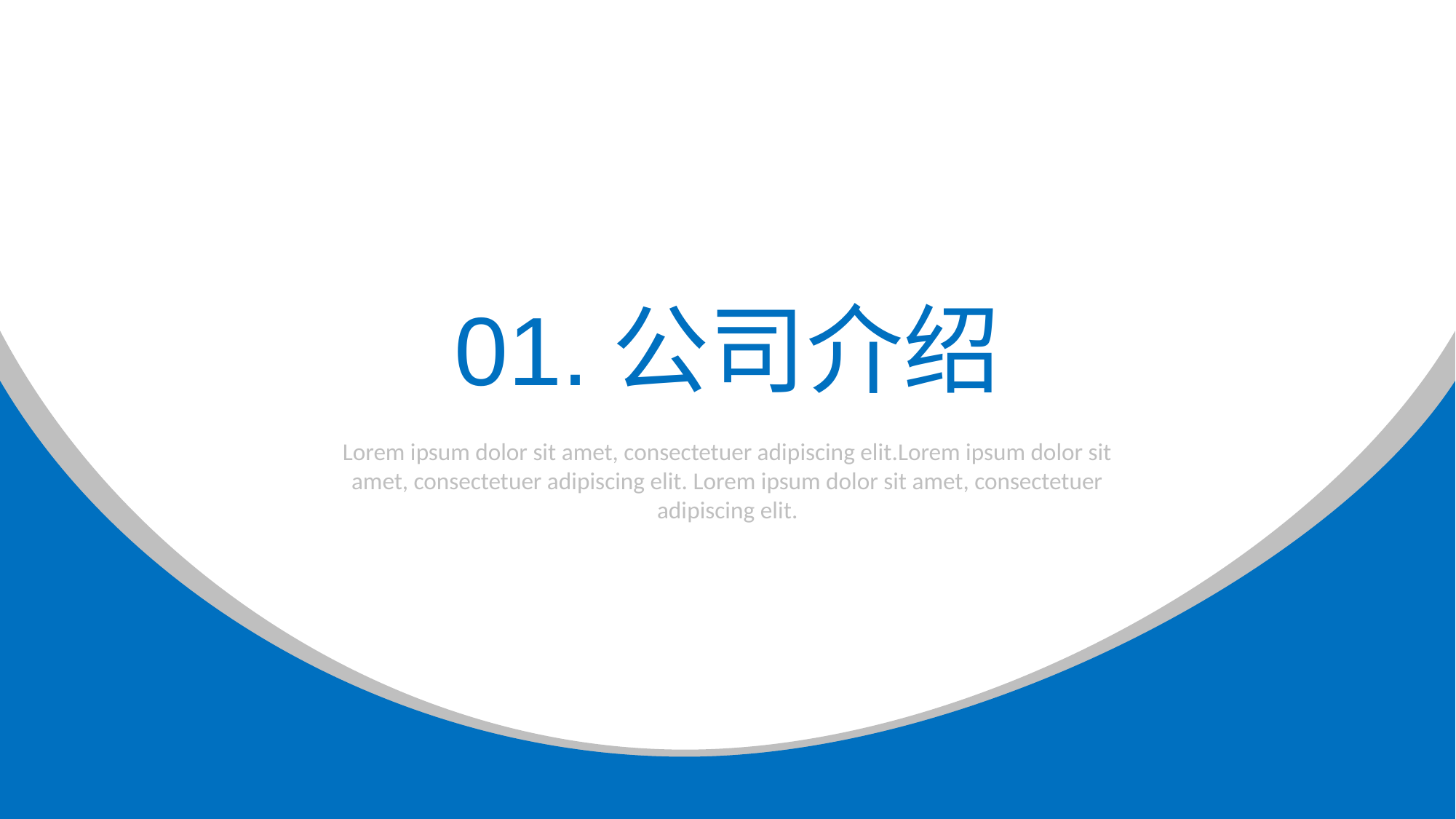

01.公司介绍

Lorem ipsum dolor sit amet, consectetuer adipiscing elit.Lorem ipsum dolor sit amet, consectetuer adipiscing elit. Lorem ipsum dolor sit amet, consectetuer adipiscing elit.